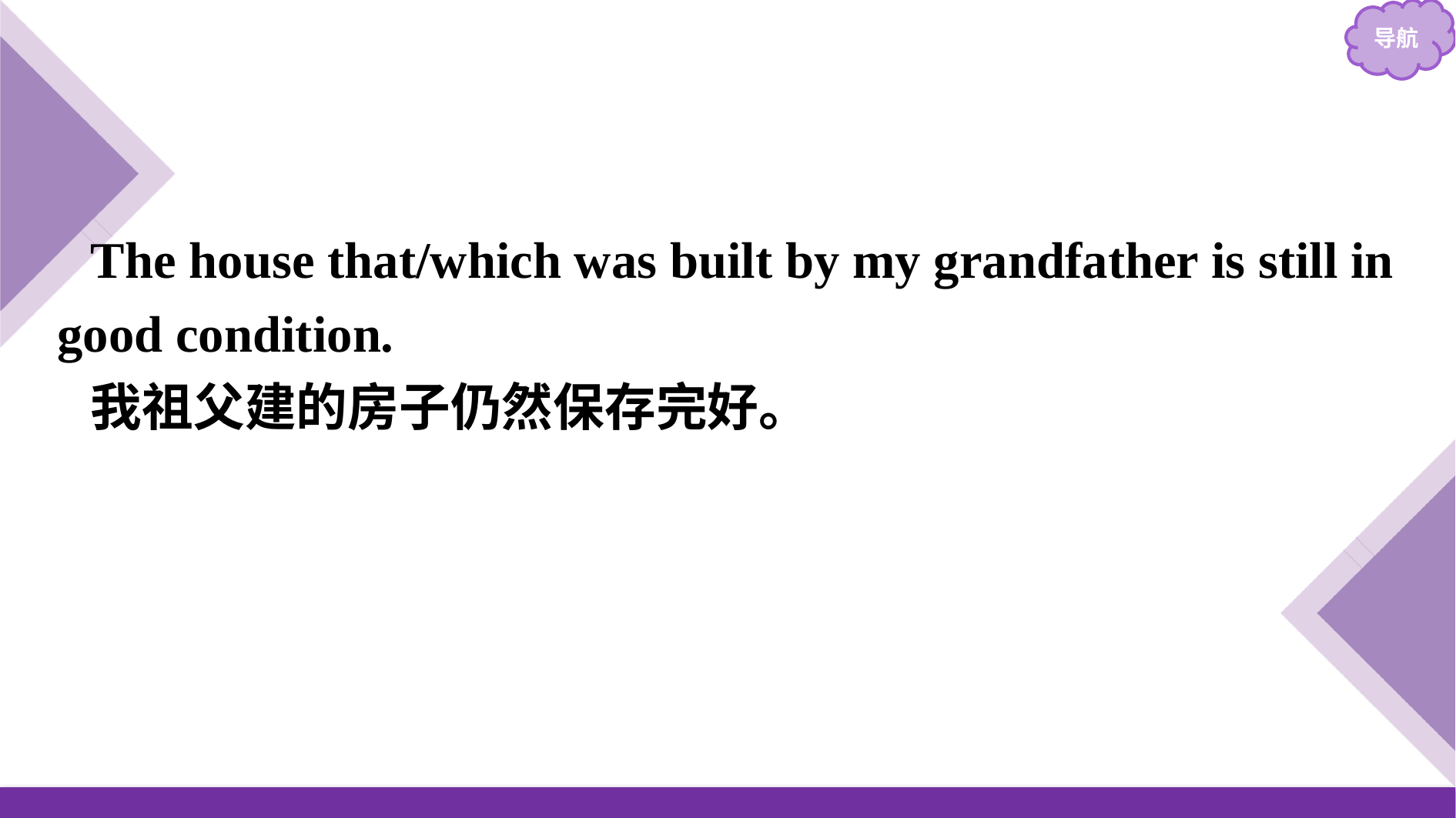

The house that/which was built by my grandfather is still in good condition.
我祖父建的房子仍然保存完好。